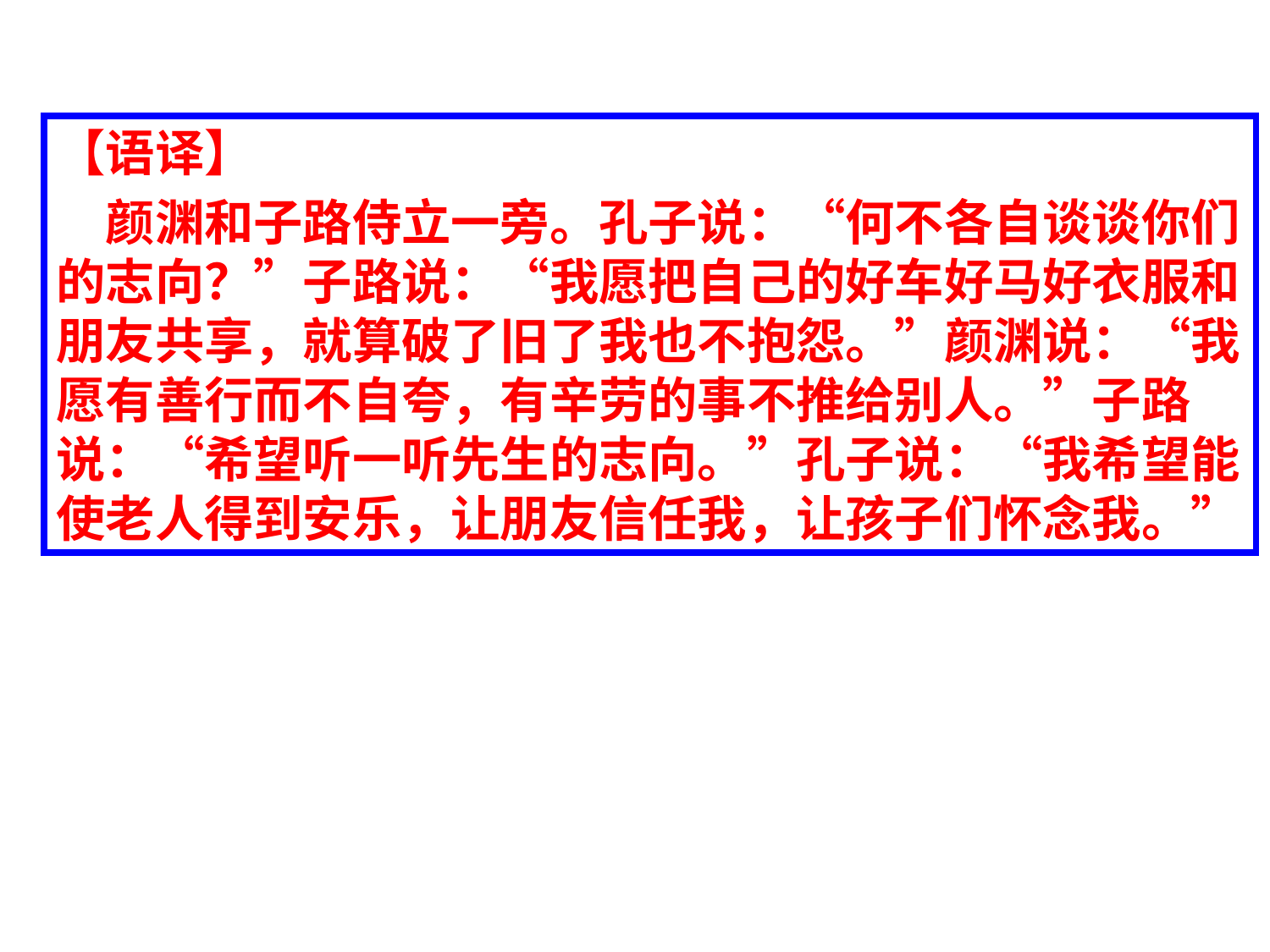

【语译】
　颜渊和子路侍立一旁。孔子说：“何不各自谈谈你们的志向？”子路说：“我愿把自己的好车好马好衣服和朋友共享，就算破了旧了我也不抱怨。”颜渊说：“我愿有善行而不自夸，有辛劳的事不推给别人。”子路说：“希望听一听先生的志向。”孔子说：“我希望能使老人得到安乐，让朋友信任我，让孩子们怀念我。”